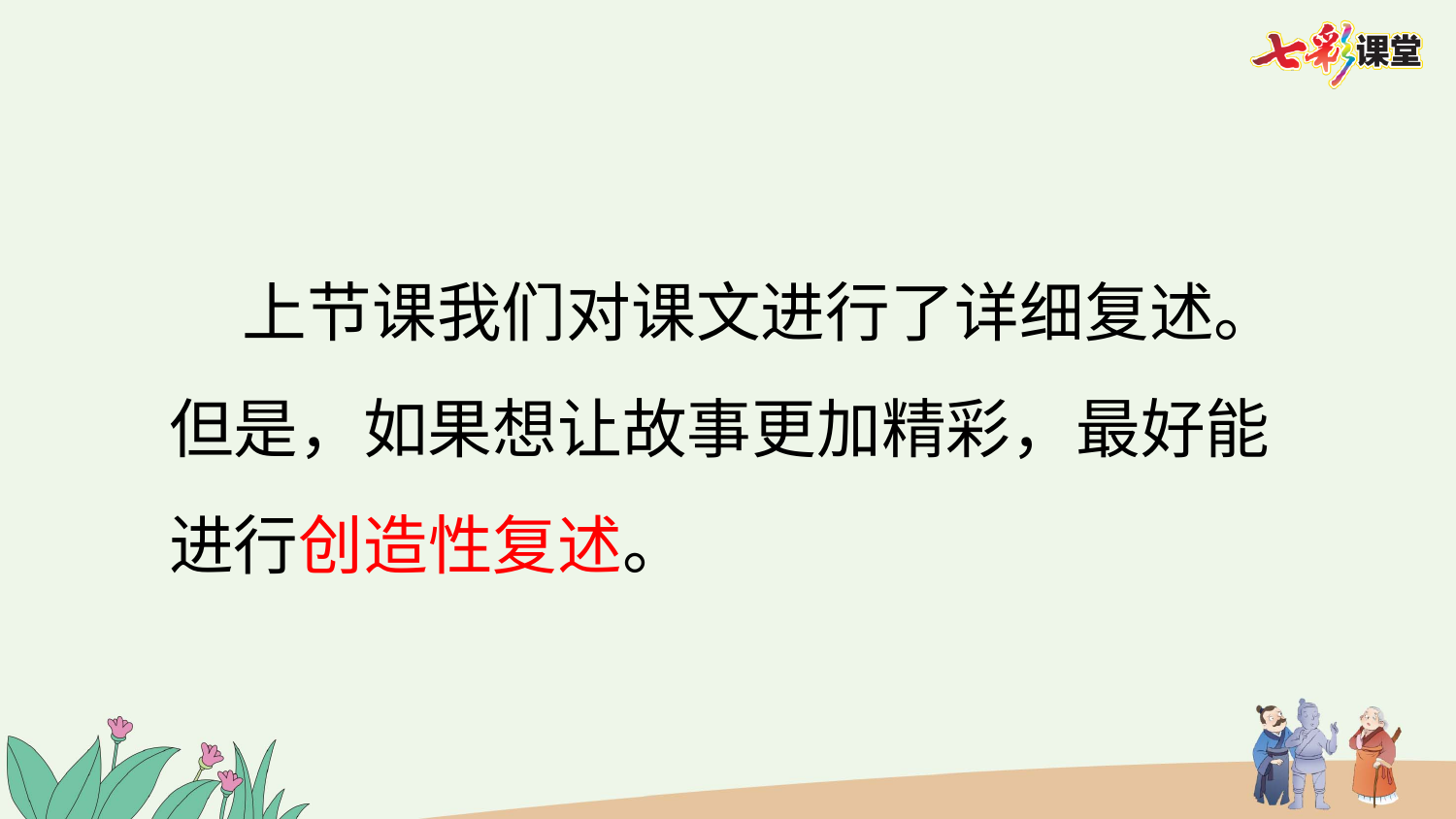

上节课我们对课文进行了详细复述。但是，如果想让故事更加精彩，最好能进行创造性复述。